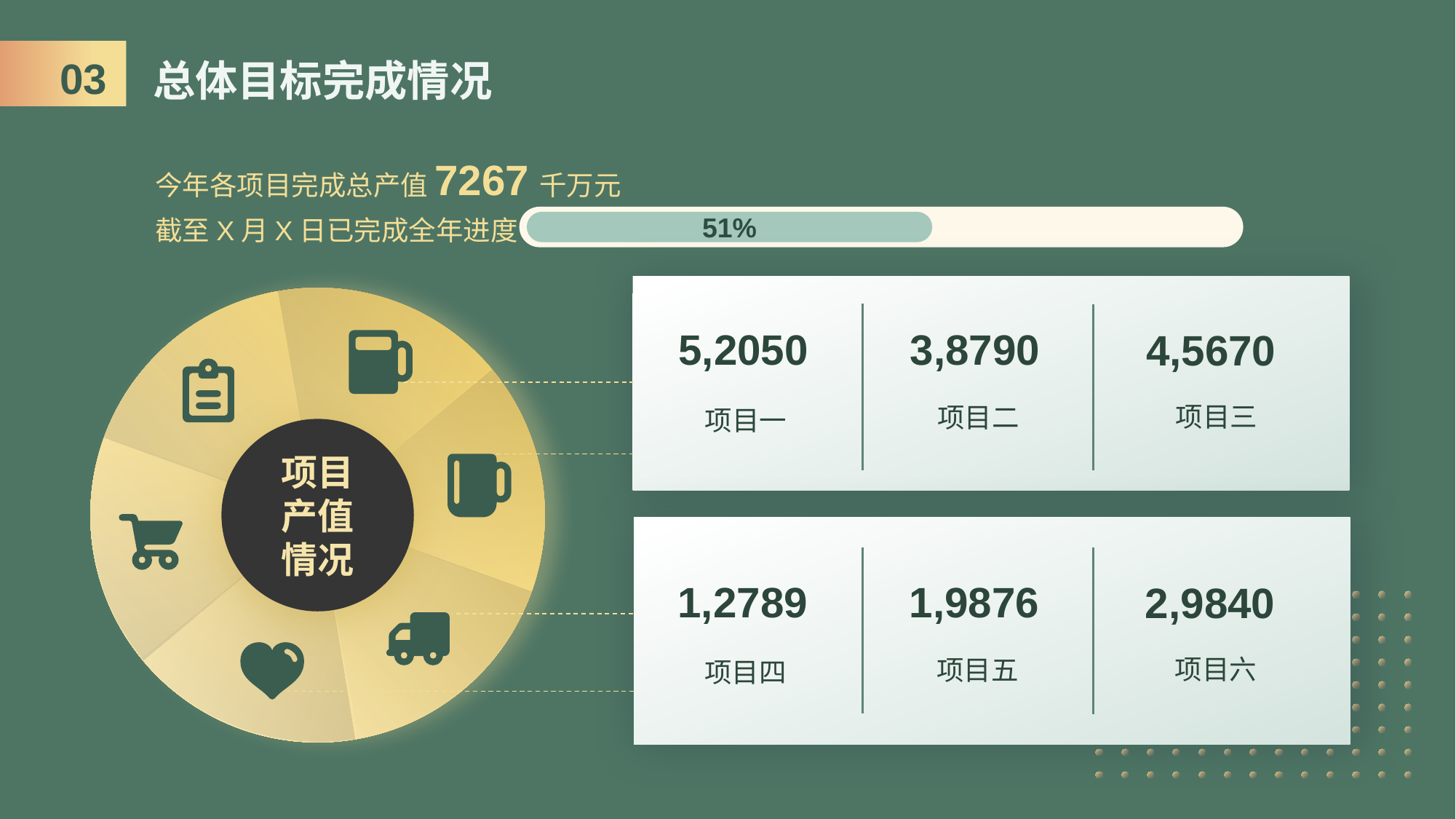

03
总体目标完成情况
今年各项目完成总产值7267千万元
截至X月X日已完成全年进度

51%

项目
产值
情况
5,2050
3,8790
4,5670

项目三
项目二
项目一

1,2789
1,9876
2,9840

项目六
项目五
项目四